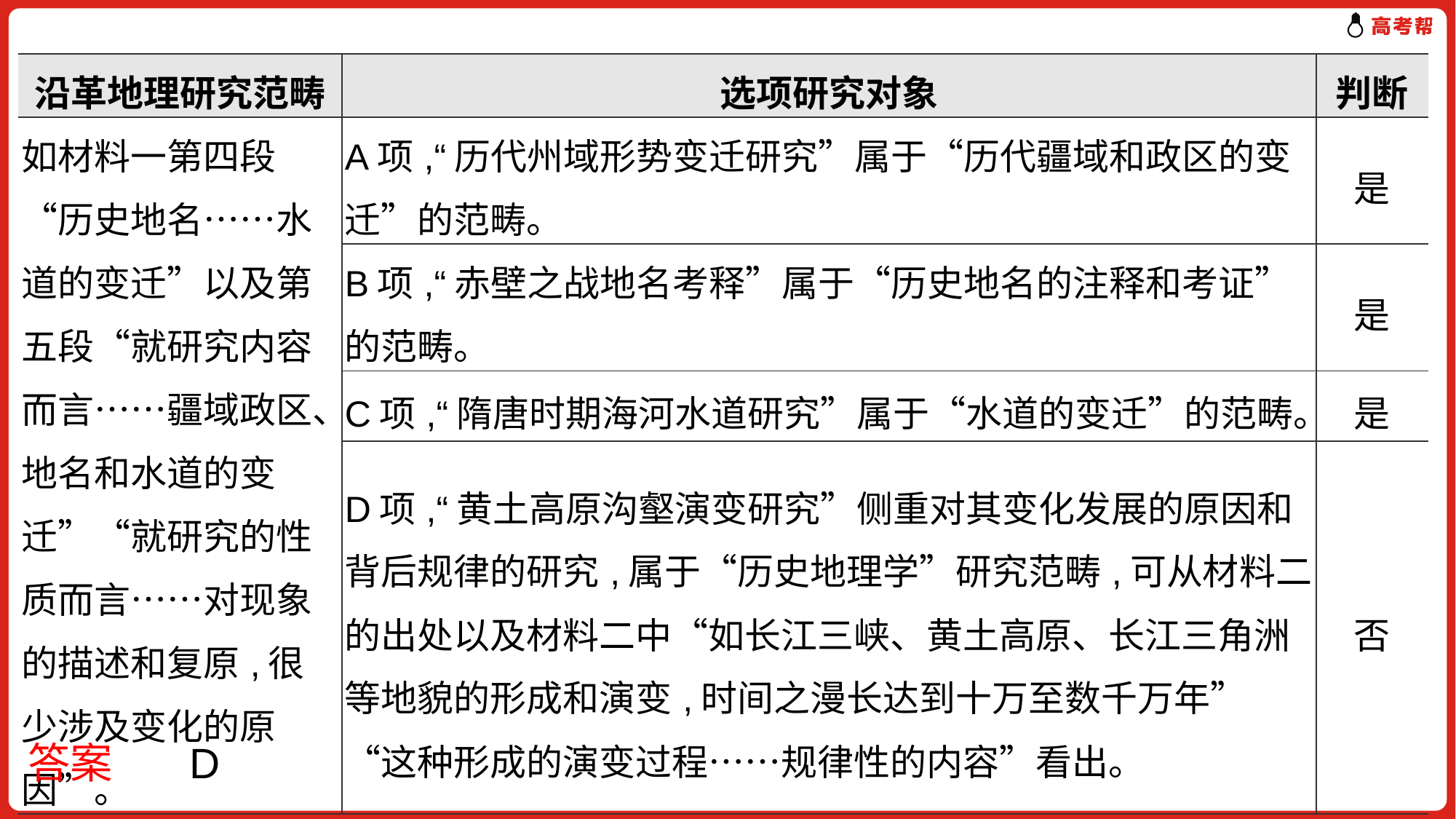

| 沿革地理研究范畴 | 选项研究对象 | 判断 |
| --- | --- | --- |
| 如材料一第四段“历史地名……水道的变迁”以及第五段“就研究内容而言……疆域政区、地名和水道的变迁”“就研究的性质而言……对现象的描述和复原,很少涉及变化的原因”。 | A项,“历代州域形势变迁研究”属于“历代疆域和政区的变迁”的范畴。 | 是 |
|  | B项,“赤壁之战地名考释”属于“历史地名的注释和考证”的范畴。 | 是 |
|  | C项,“隋唐时期海河水道研究”属于“水道的变迁”的范畴。 | 是 |
|  | D项,“黄土高原沟壑演变研究”侧重对其变化发展的原因和背后规律的研究,属于“历史地理学”研究范畴,可从材料二的出处以及材料二中“如长江三峡、黄土高原、长江三角洲等地貌的形成和演变,时间之漫长达到十万至数千万年”“这种形成的演变过程……规律性的内容”看出。 | 否 |
答案       D